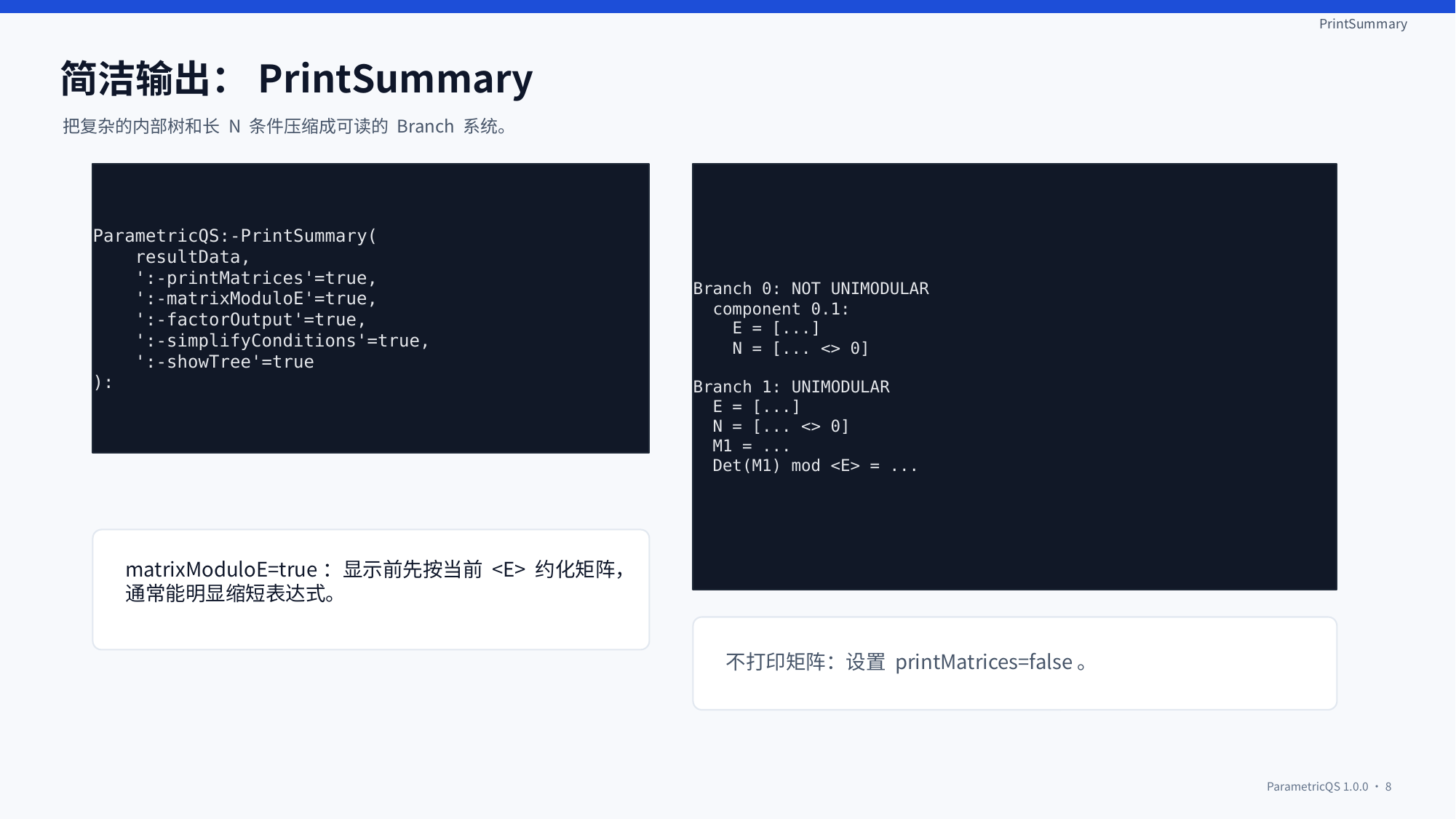

PrintSummary
简洁输出：PrintSummary
把复杂的内部树和长 N 条件压缩成可读的 Branch 系统。
ParametricQS:-PrintSummary(
    resultData,
    ':-printMatrices'=true,
    ':-matrixModuloE'=true,
    ':-factorOutput'=true,
    ':-simplifyConditions'=true,
    ':-showTree'=true
):
Branch 0: NOT UNIMODULAR
  component 0.1:
    E = [...]
    N = [... <> 0]

Branch 1: UNIMODULAR
  E = [...]
  N = [... <> 0]
  M1 = ...
  Det(M1) mod <E> = ...

matrixModuloE=true：显示前先按当前 <E> 约化矩阵，通常能明显缩短表达式。

不打印矩阵：设置 printMatrices=false。
ParametricQS 1.0.0 · 8